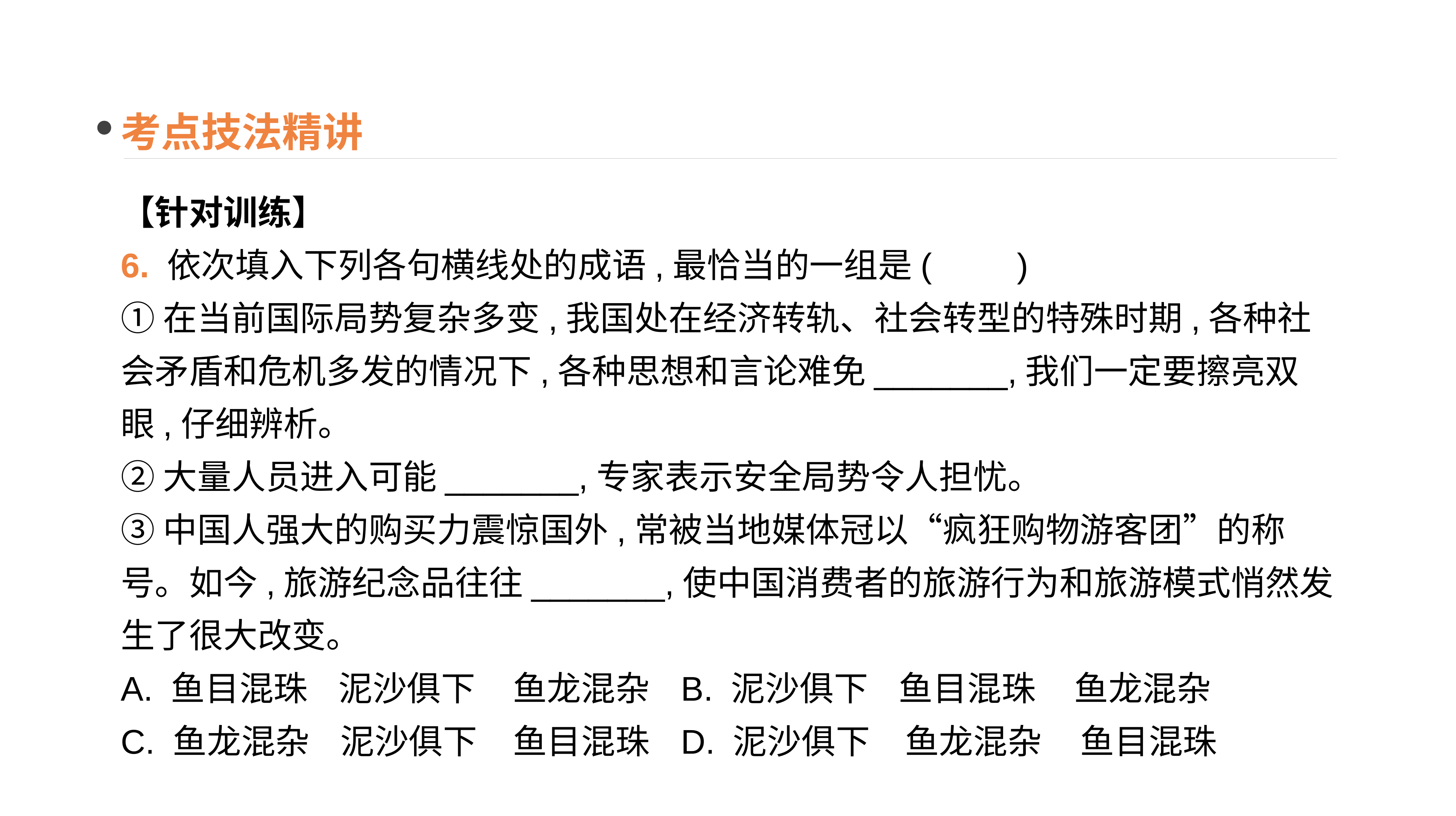

考点技法精讲

【针对训练】
6. 依次填入下列各句横线处的成语,最恰当的一组是(　　)
①在当前国际局势复杂多变,我国处在经济转轨、社会转型的特殊时期,各种社会矛盾和危机多发的情况下,各种思想和言论难免_______,我们一定要擦亮双眼,仔细辨析。
②大量人员进入可能_______,专家表示安全局势令人担忧。
③中国人强大的购买力震惊国外,常被当地媒体冠以“疯狂购物游客团”的称号。如今,旅游纪念品往往_______,使中国消费者的旅游行为和旅游模式悄然发生了很大改变。
A. 鱼目混珠    泥沙俱下	鱼龙混杂   B. 泥沙俱下    鱼目混珠     鱼龙混杂
C. 鱼龙混杂    泥沙俱下	鱼目混珠   D. 泥沙俱下	鱼龙混杂     鱼目混珠